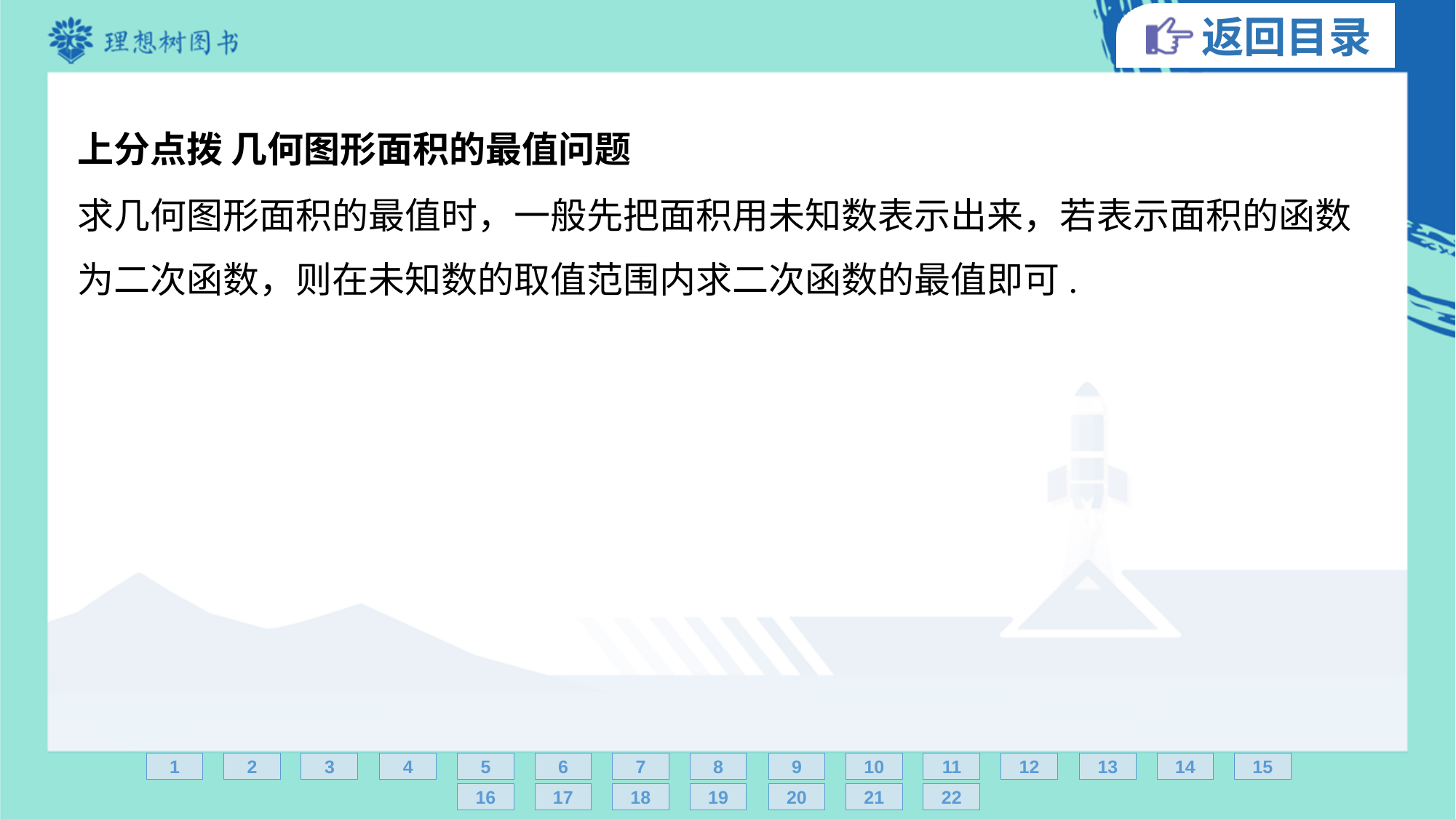

上分点拨 几何图形面积的最值问题
求几何图形面积的最值时，一般先把面积用未知数表示出来，若表示面积的函数
为二次函数，则在未知数的取值范围内求二次函数的最值即可.